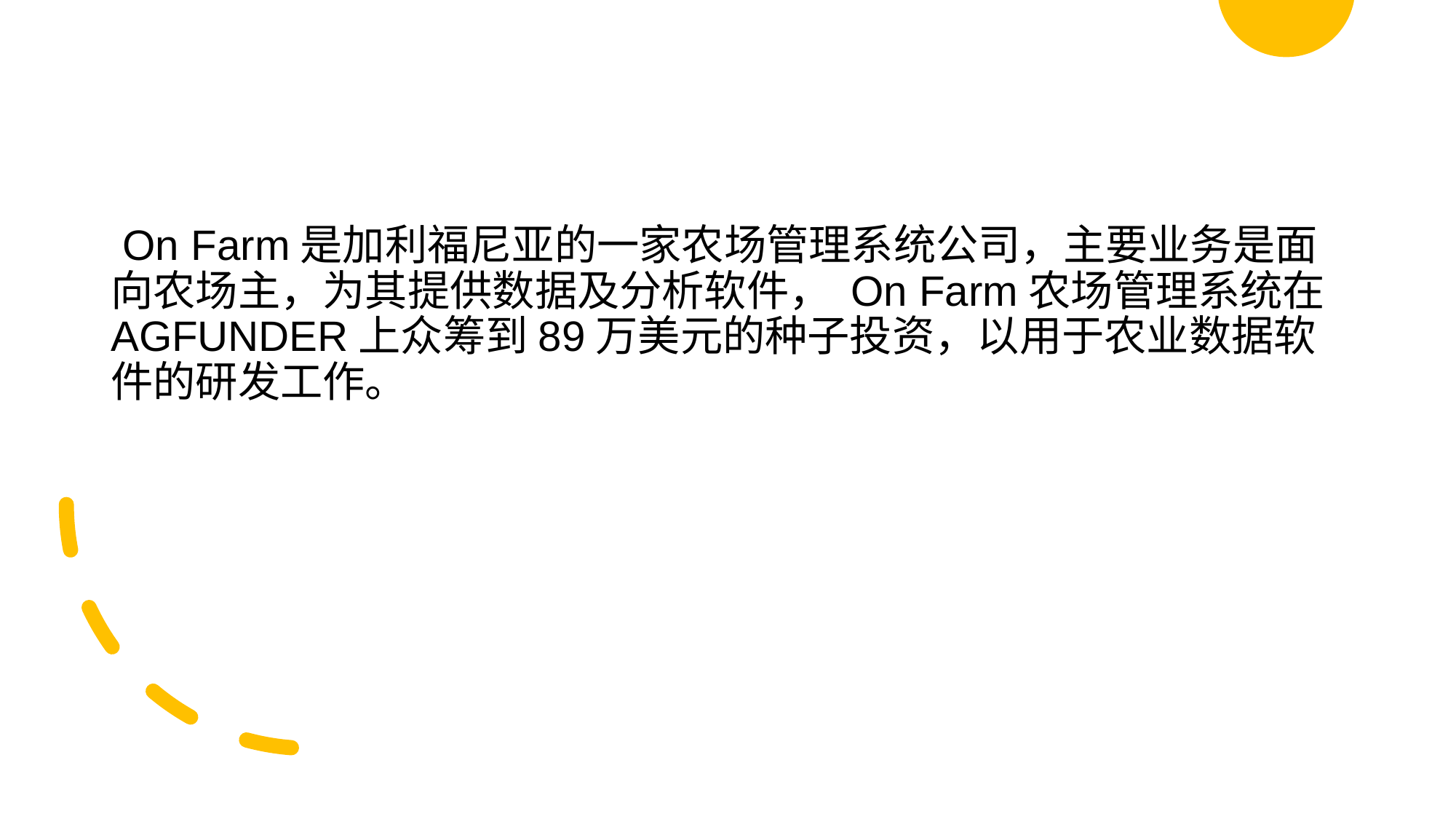

#
 On Farm是加利福尼亚的一家农场管理系统公司，主要业务是面向农场主，为其提供数据及分析软件， On Farm农场管理系统在 AGFUNDER上众筹到89万美元的种子投资，以用于农业数据软件的研发工作。